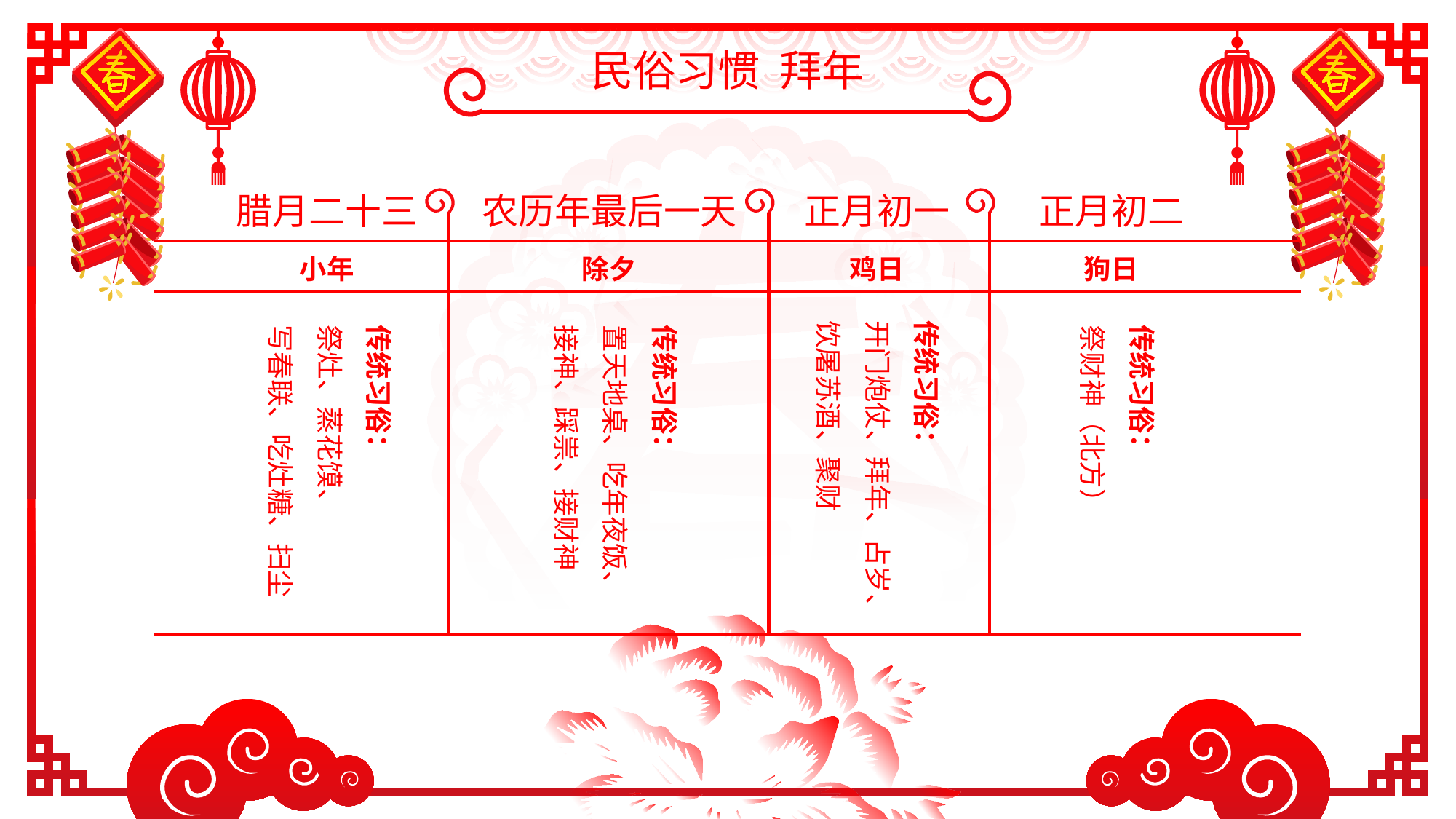

民俗习惯  拜年
腊月二十三
小年
传统习俗：
祭灶、蒸花馍、
写春联、吃灶糖、扫尘
农历年最后一天
除夕
传统习俗：
置天地桌、吃年夜饭、接神、踩祟、接财神
正月初一
鸡日
传统习俗：
开门炮仗、拜年、占岁、饮屠苏酒、聚财
正月初二
狗日
传统习俗：
祭财神（北方）